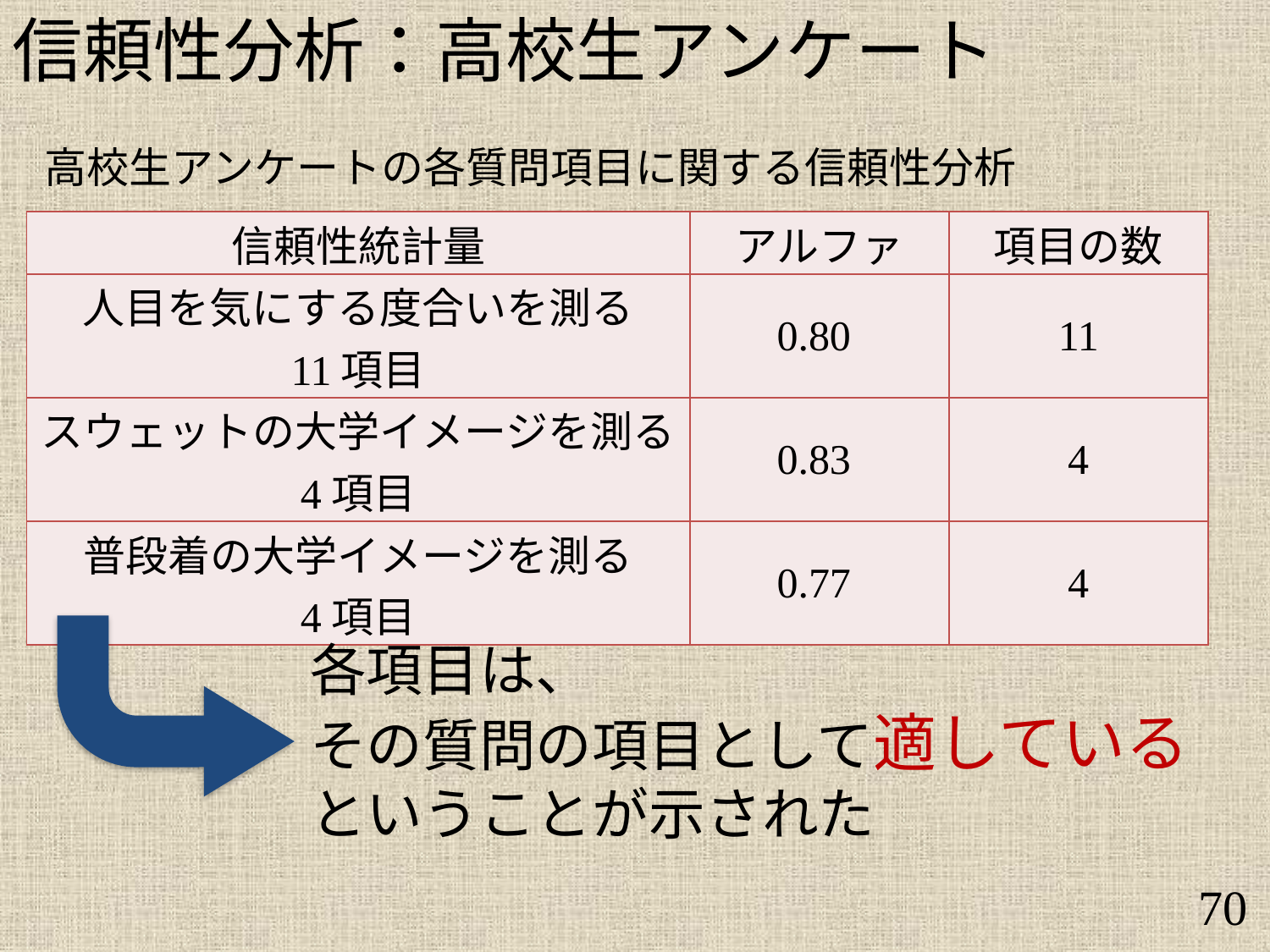

信頼性分析：高校生アンケート
高校生アンケートの各質問項目に関する信頼性分析
| 信頼性統計量 | アルファ | 項目の数 |
| --- | --- | --- |
| 人目を気にする度合いを測る 11項目 | 0.80 | 11 |
| スウェットの大学イメージを測る 4項目 | 0.83 | 4 |
| 普段着の大学イメージを測る 4項目 | 0.77 | 4 |

各項目は、
その質問の項目として適している
ということが示された
70